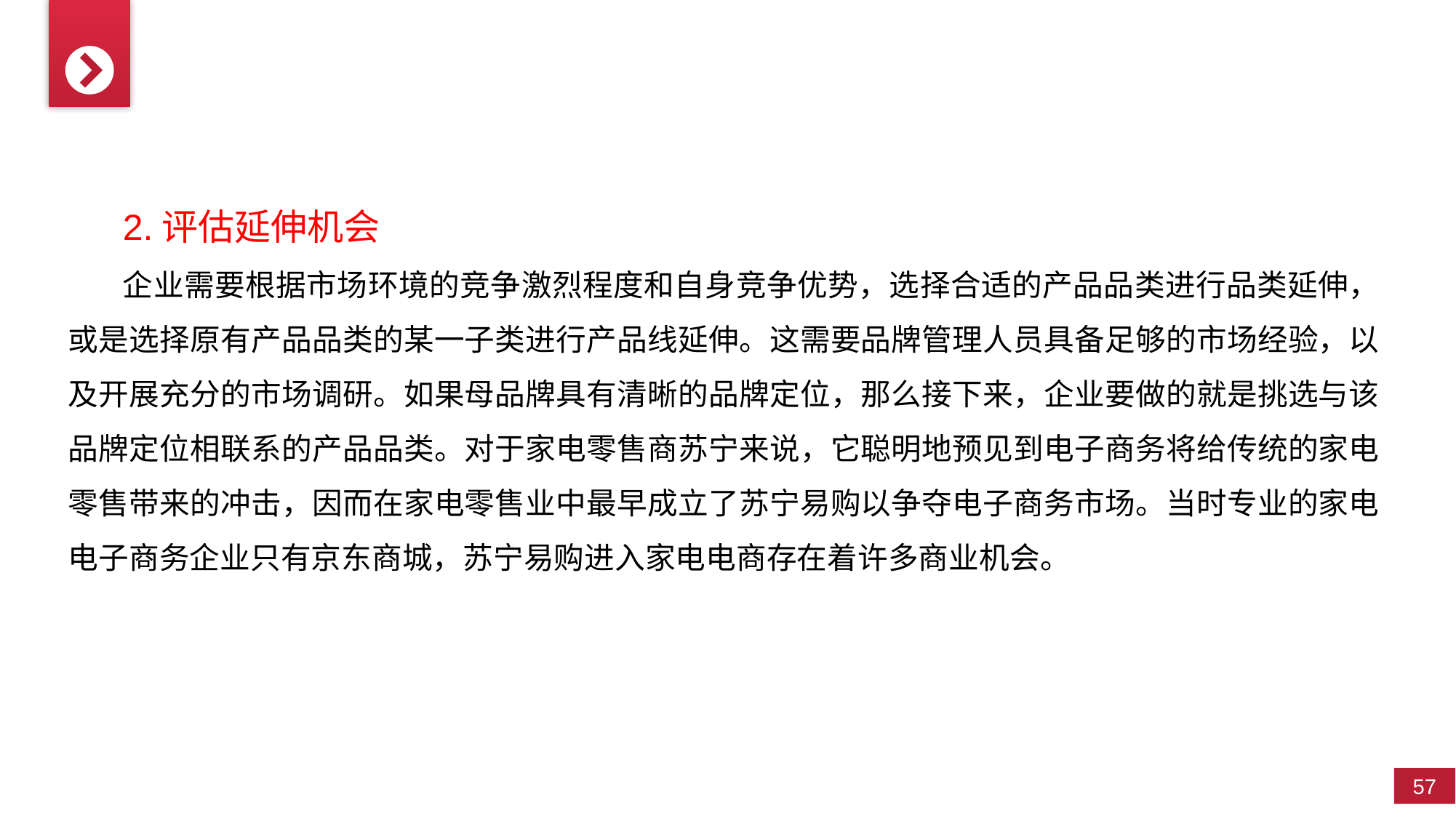

2.评估延伸机会
企业需要根据市场环境的竞争激烈程度和自身竞争优势，选择合适的产品品类进行品类延伸，或是选择原有产品品类的某一子类进行产品线延伸。这需要品牌管理人员具备足够的市场经验，以及开展充分的市场调研。如果母品牌具有清晰的品牌定位，那么接下来，企业要做的就是挑选与该品牌定位相联系的产品品类。对于家电零售商苏宁来说，它聪明地预见到电子商务将给传统的家电零售带来的冲击，因而在家电零售业中最早成立了苏宁易购以争夺电子商务市场。当时专业的家电电子商务企业只有京东商城，苏宁易购进入家电电商存在着许多商业机会。